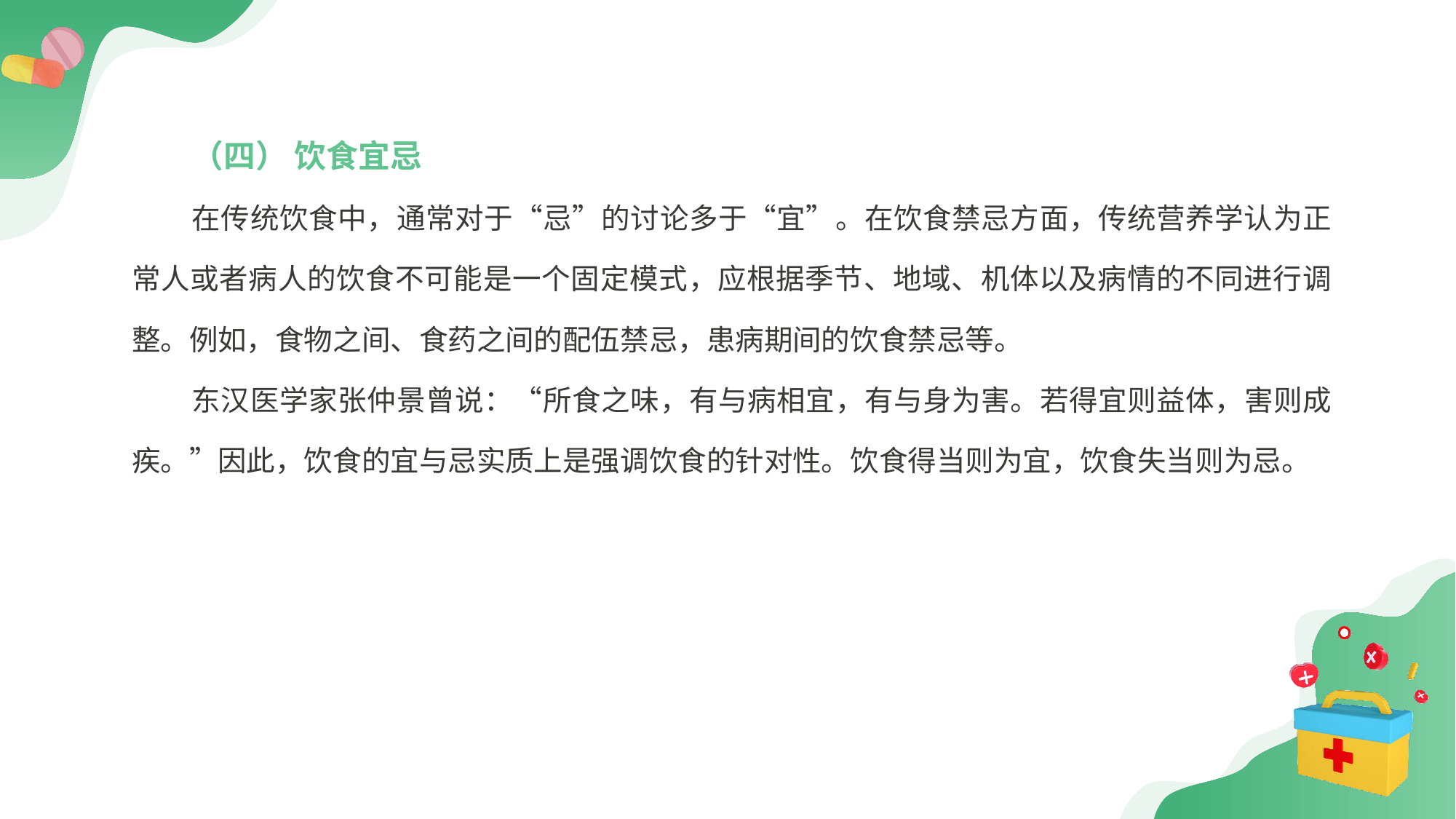

（四） 饮食宜忌
在传统饮食中，通常对于“忌”的讨论多于“宜”。在饮食禁忌方面，传统营养学认为正常人或者病人的饮食不可能是一个固定模式，应根据季节、地域、机体以及病情的不同进行调整。例如，食物之间、食药之间的配伍禁忌，患病期间的饮食禁忌等。
东汉医学家张仲景曾说：“所食之味，有与病相宜，有与身为害。若得宜则益体，害则成疾。”因此，饮食的宜与忌实质上是强调饮食的针对性。饮食得当则为宜，饮食失当则为忌。